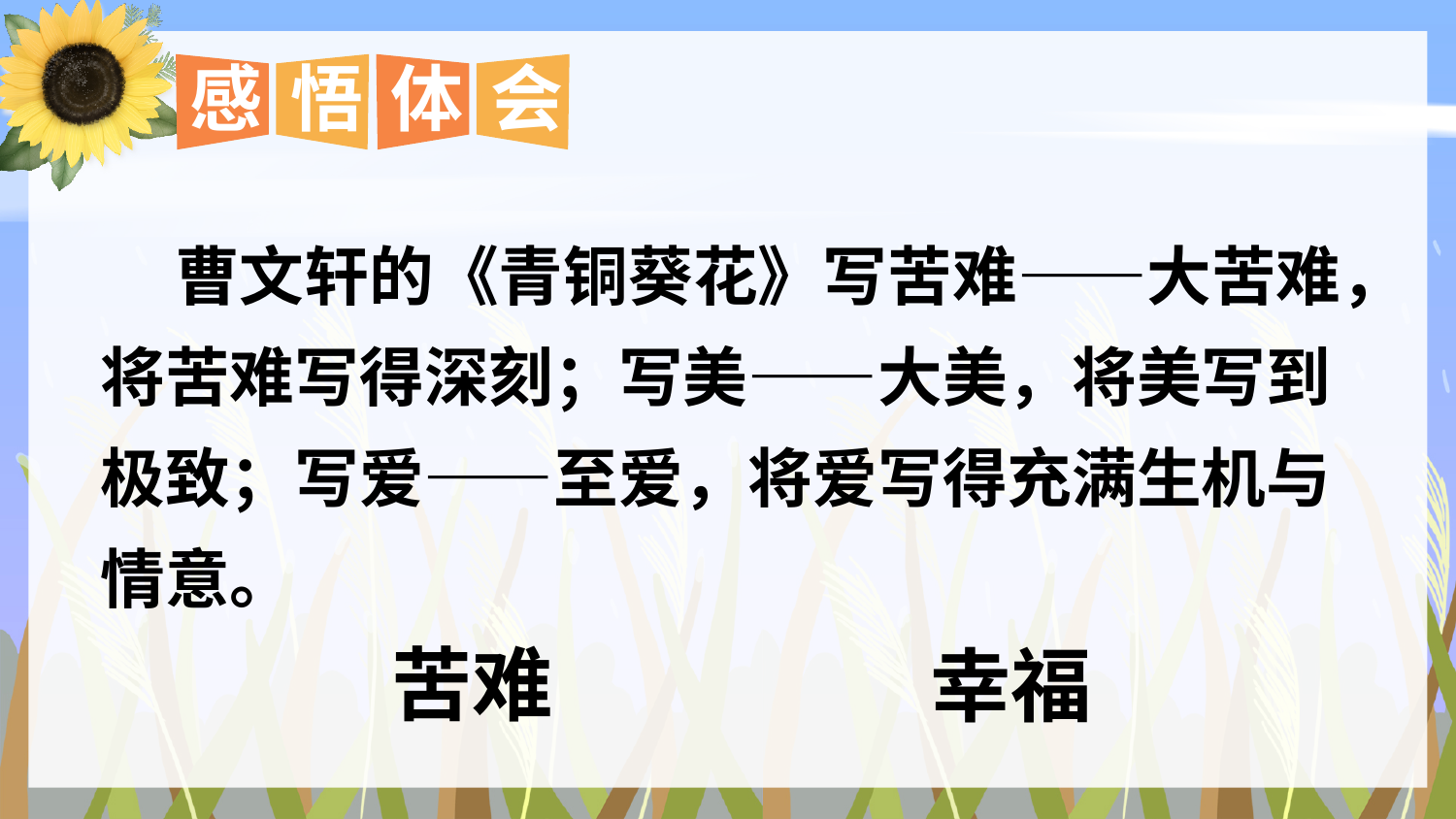

感
悟
体
会
    曹文轩的《青铜葵花》写苦难——大苦难，将苦难写得深刻；写美——大美，将美写到极致；写爱——至爱，将爱写得充满生机与情意。
苦难
幸福